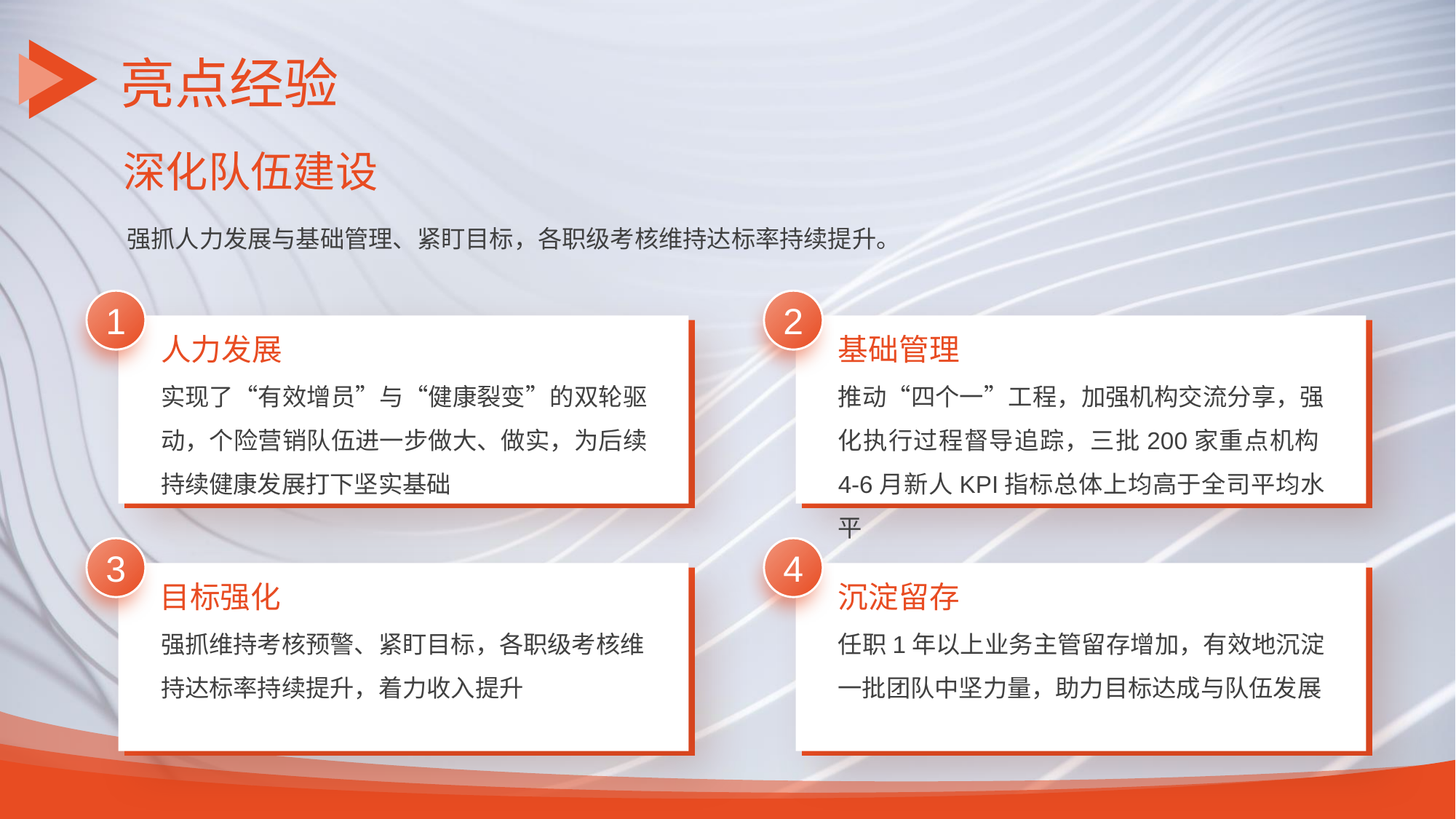

亮点经验
深化队伍建设
强抓人力发展与基础管理、紧盯目标，各职级考核维持达标率持续提升。
1

人力发展
实现了“有效增员”与“健康裂变”的双轮驱动，个险营销队伍进一步做大、做实，为后续持续健康发展打下坚实基础
2

基础管理
推动“四个一”工程，加强机构交流分享，强化执行过程督导追踪，三批200家重点机构4-6月新人KPI指标总体上均高于全司平均水平
3

目标强化
强抓维持考核预警、紧盯目标，各职级考核维持达标率持续提升，着力收入提升
4

沉淀留存
任职1年以上业务主管留存增加，有效地沉淀一批团队中坚力量，助力目标达成与队伍发展